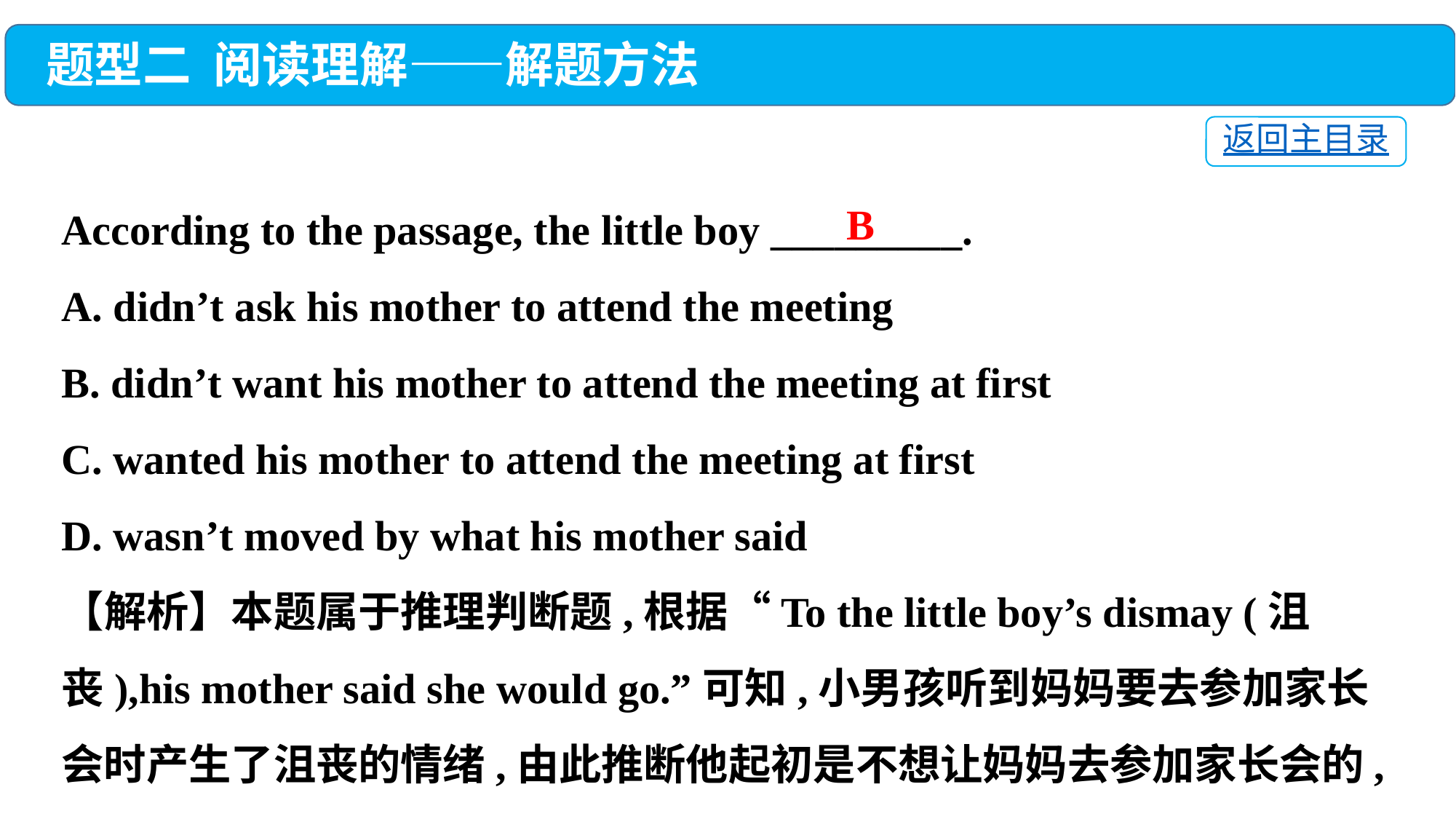

题型二  阅读理解——解题方法
返回主目录
According to the passage, the little boy _________.
A. didn’t ask his mother to attend the meeting
B. didn’t want his mother to attend the meeting at first
C. wanted his mother to attend the meeting at first
D. wasn’t moved by what his mother said
【解析】本题属于推理判断题,根据“To the little boy’s dismay (沮丧),his mother said she would go.”可知,小男孩听到妈妈要去参加家长会时产生了沮丧的情绪,由此推断他起初是不想让妈妈去参加家长会的,故选择B。
B